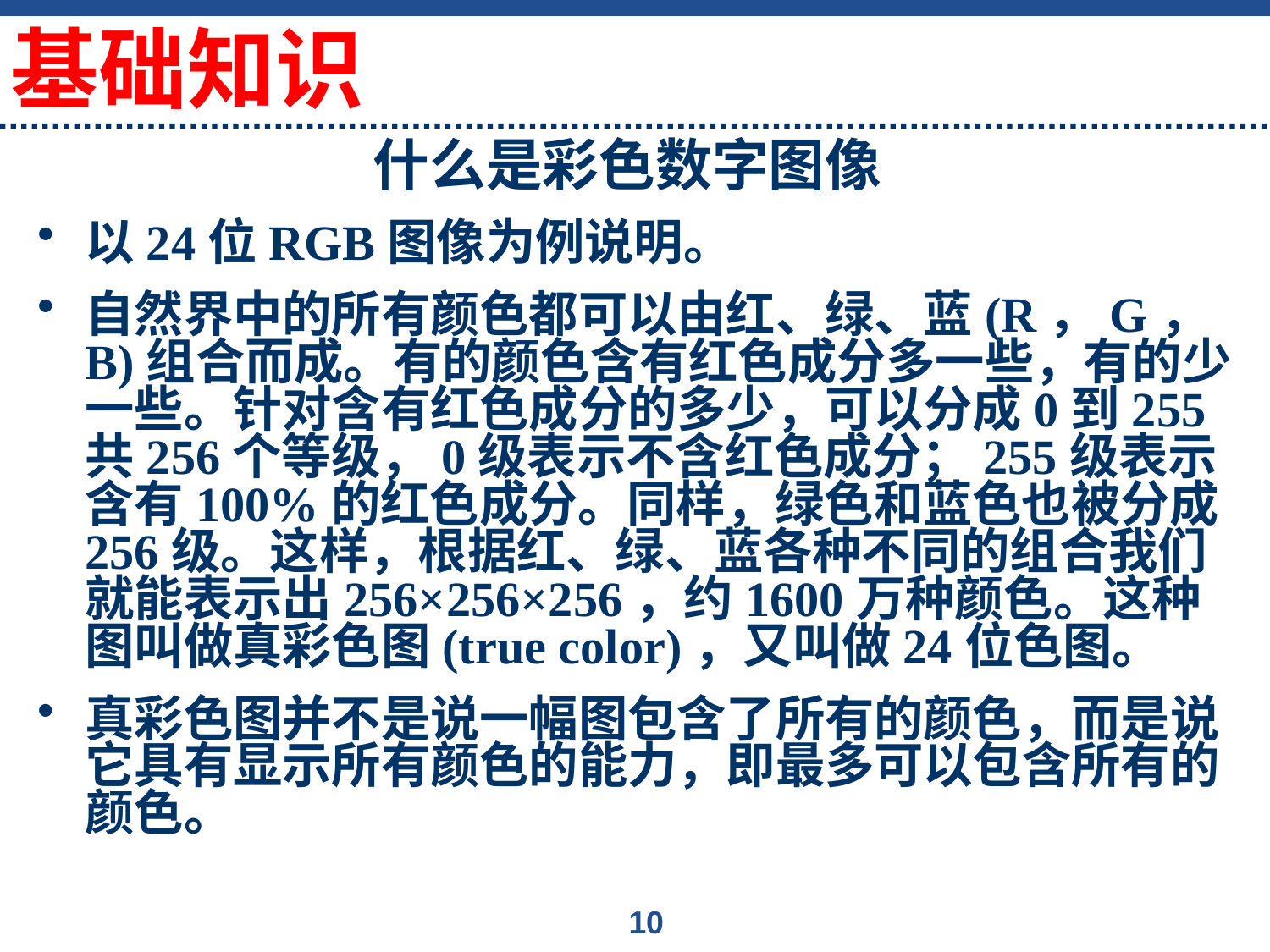

基础知识
# 什么是彩色数字图像
以24位RGB图像为例说明。
自然界中的所有颜色都可以由红、绿、蓝(R，G，B)组合而成。有的颜色含有红色成分多一些，有的少一些。针对含有红色成分的多少，可以分成0到255共256个等级，0级表示不含红色成分；255级表示含有100%的红色成分。同样，绿色和蓝色也被分成256级。这样，根据红、绿、蓝各种不同的组合我们就能表示出256×256×256，约1600万种颜色。这种图叫做真彩色图(true color)，又叫做24位色图。
真彩色图并不是说一幅图包含了所有的颜色，而是说它具有显示所有颜色的能力，即最多可以包含所有的颜色。

10